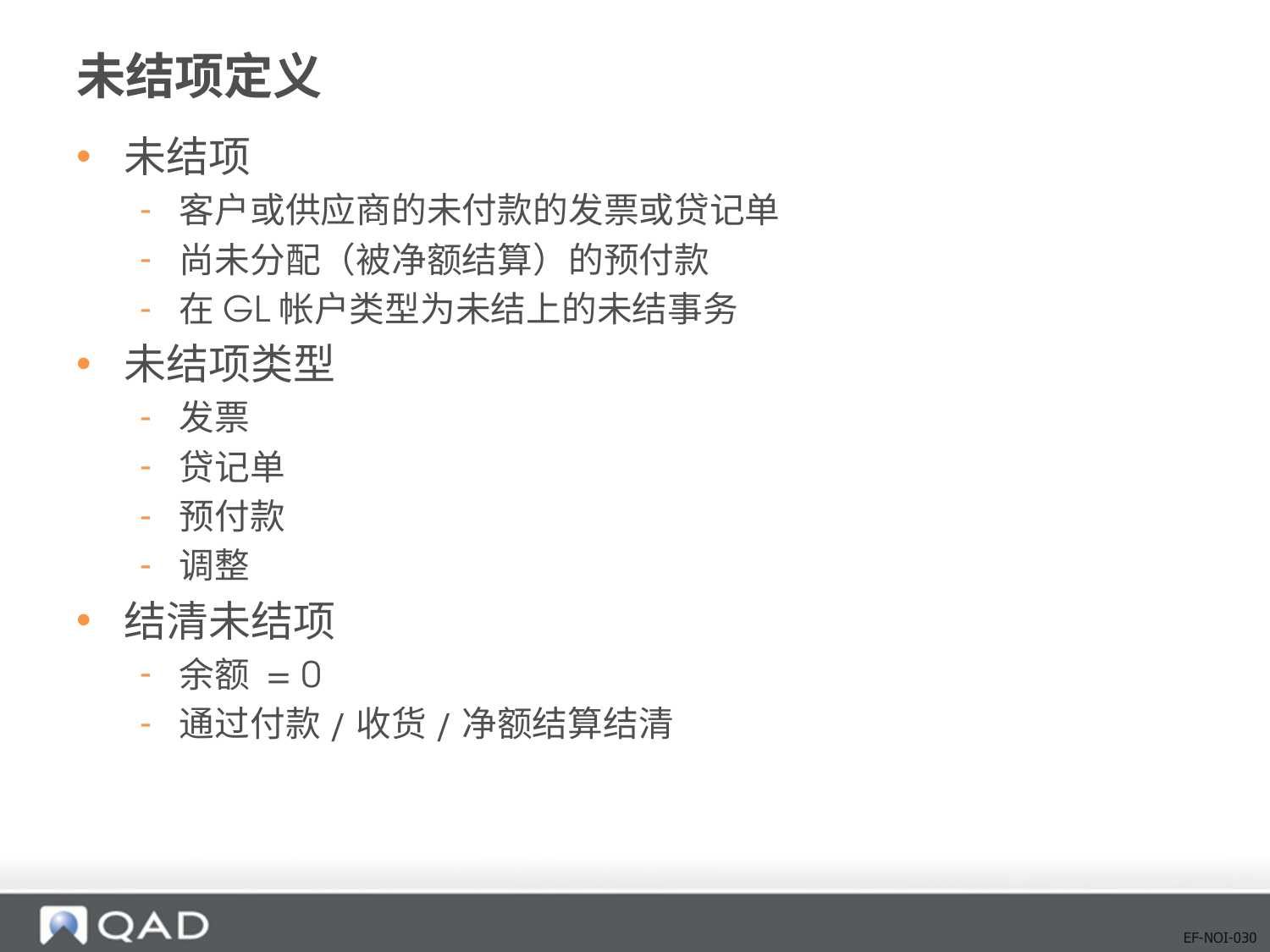

# 未结项定义
未结项
客户或供应商的未付款的发票或贷记单
尚未分配（被净额结算）的预付款
在GL帐户类型为未结上的未结事务
未结项类型
发票
贷记单
预付款
调整
结清未结项
余额 = 0
通过付款/收货/净额结算结清
EF-NOI-030